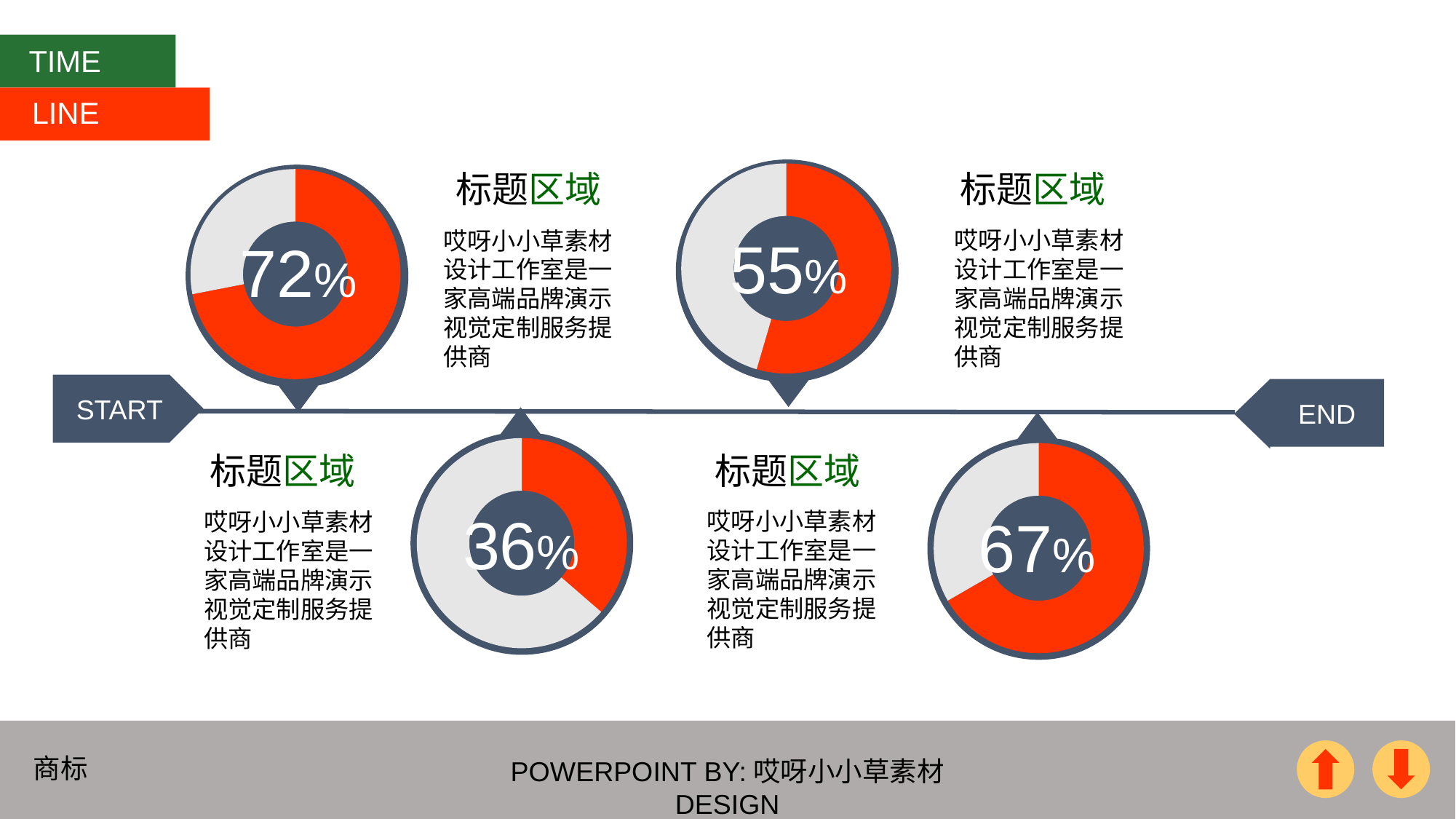

TIME
LINE

### Chart

| Category | 销售额 |
|---|---|
| 第一季度 | 6.0 |
| 第二季度 | 5.0 |
标题区域
标题区域

### Chart

| Category | 销售额 |
|---|---|
| 第一季度 | 8.2 |
| 第二季度 | 3.2 |
哎呀小小草素材设计工作室是一家高端品牌演示视觉定制服务提供商
哎呀小小草素材设计工作室是一家高端品牌演示视觉定制服务提供商
55%
72%
START
END

### Chart

| Category | 销售额 |
|---|---|
| 第一季度 | 4.0 |
| 第二季度 | 7.0 |

### Chart

| Category | 销售额 |
|---|---|
| 第一季度 | 8.0 |
| 第二季度 | 4.0 |
标题区域
标题区域
36%
67%
哎呀小小草素材设计工作室是一家高端品牌演示视觉定制服务提供商
哎呀小小草素材设计工作室是一家高端品牌演示视觉定制服务提供商